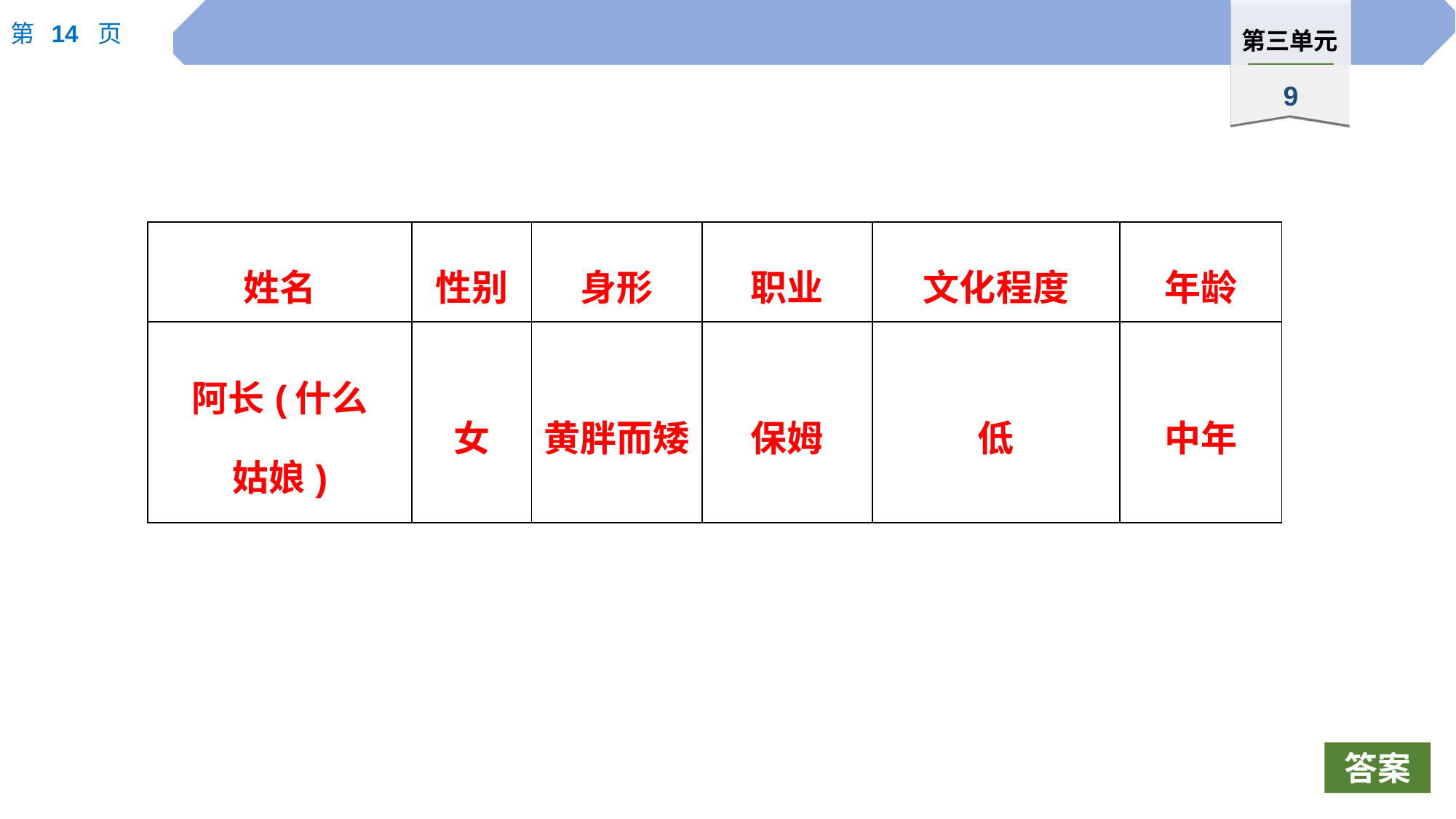

| 姓名 | 性别 | 身形 | 职业 | 文化程度 | 年龄 |
| --- | --- | --- | --- | --- | --- |
| 阿长(什么 姑娘) | 女 | 黄胖而矮 | 保姆 | 低 | 中年 |
答案